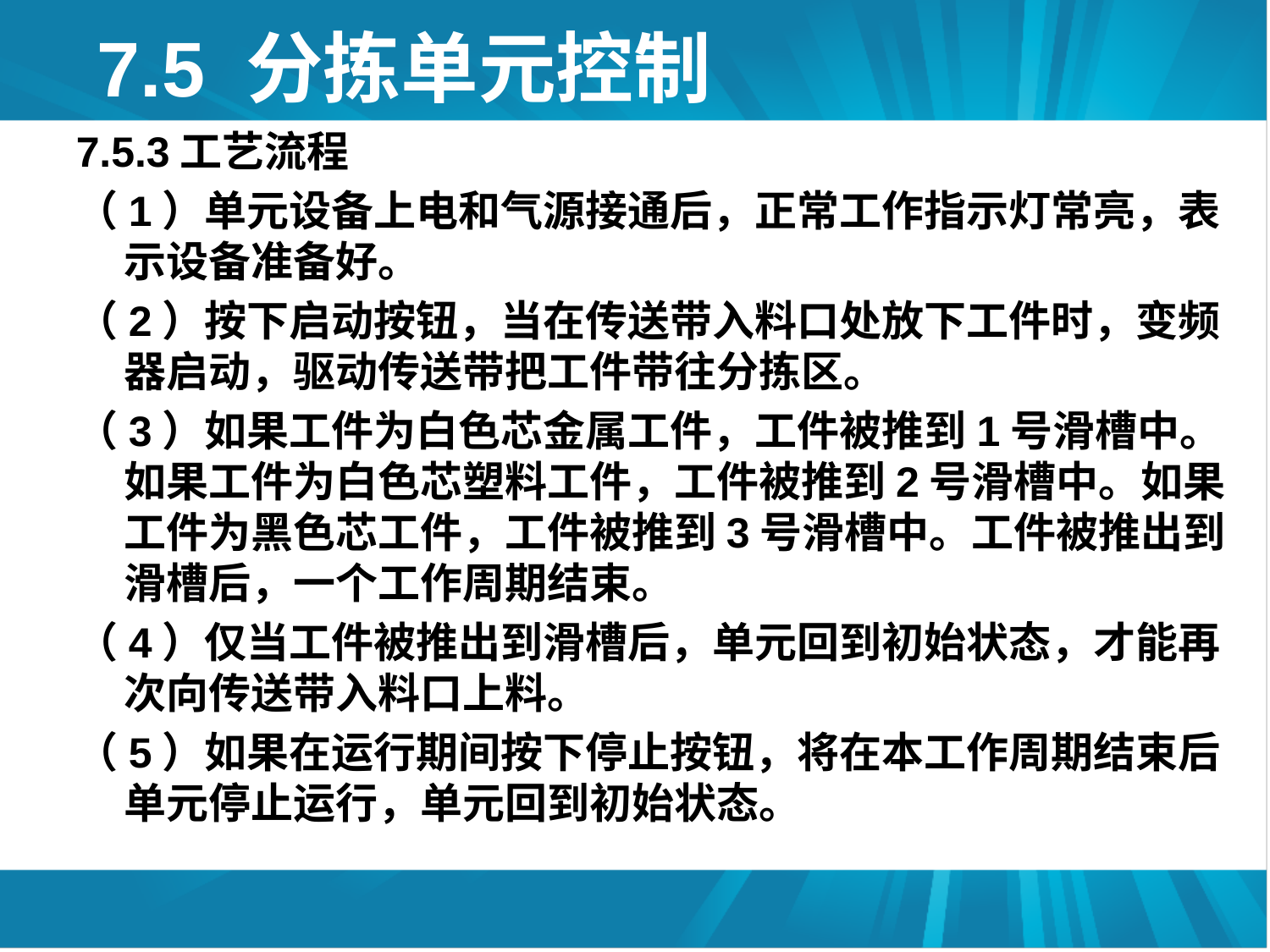

# 7.5 分拣单元控制
7.5.3工艺流程
（1）单元设备上电和气源接通后，正常工作指示灯常亮，表示设备准备好。
（2）按下启动按钮，当在传送带入料口处放下工件时，变频器启动，驱动传送带把工件带往分拣区。
（3）如果工件为白色芯金属工件，工件被推到1号滑槽中。如果工件为白色芯塑料工件，工件被推到2号滑槽中。如果工件为黑色芯工件，工件被推到3号滑槽中。工件被推出到滑槽后，一个工作周期结束。
（4）仅当工件被推出到滑槽后，单元回到初始状态，才能再次向传送带入料口上料。
（5）如果在运行期间按下停止按钮，将在本工作周期结束后单元停止运行，单元回到初始状态。